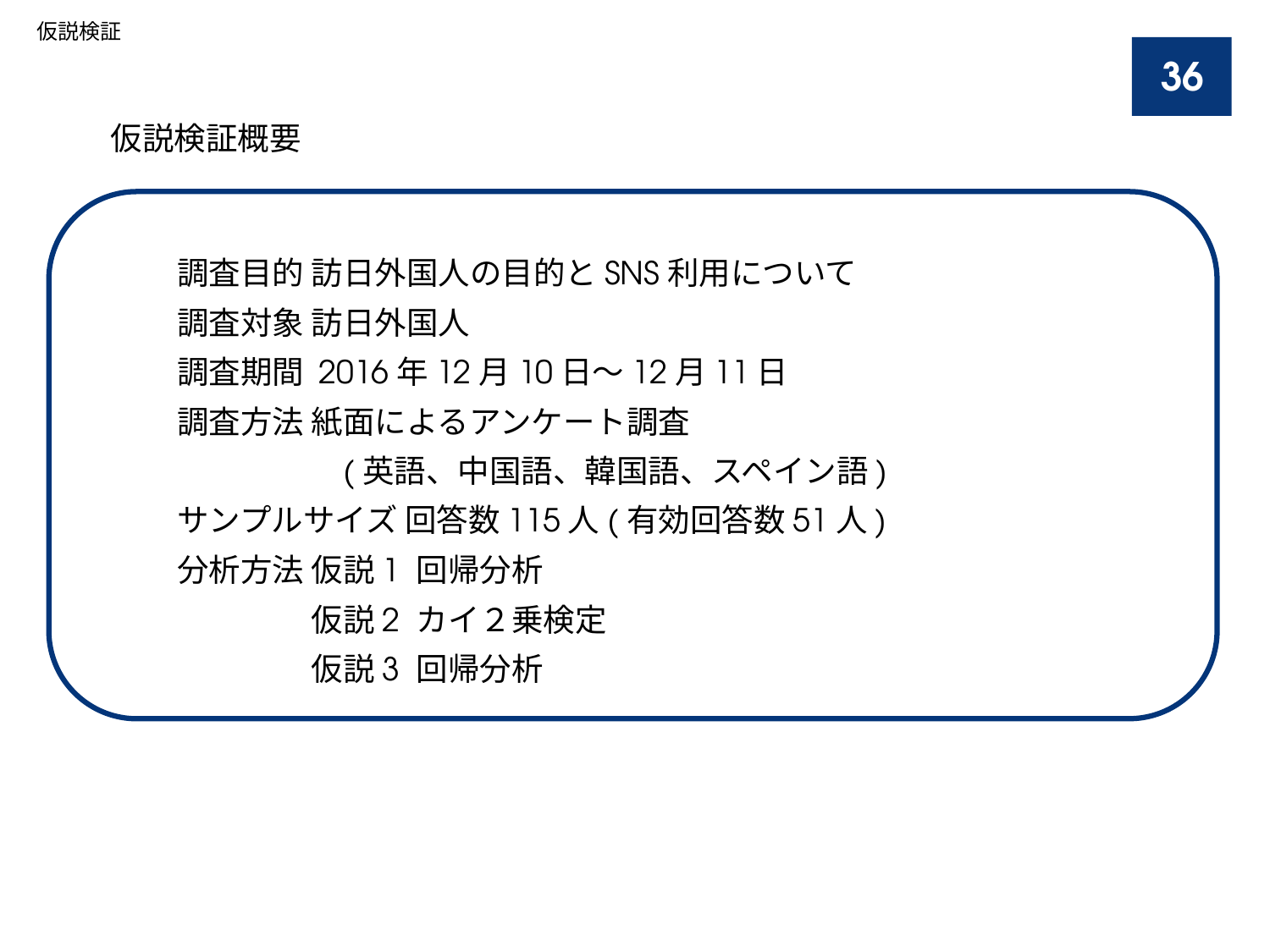

仮説検証
36

仮説検証概要

調査目的 訪日外国人の目的とSNS利用について
調査対象 訪日外国人
調査期間 2016年12月10日〜12月11日
調査方法 紙面によるアンケート調査
　　　　　(英語、中国語、韓国語、スペイン語)
サンプルサイズ 回答数115人(有効回答数51人)
分析方法 仮説1 回帰分析
　　　　 仮説2 カイ２乗検定
　　　　 仮説3 回帰分析